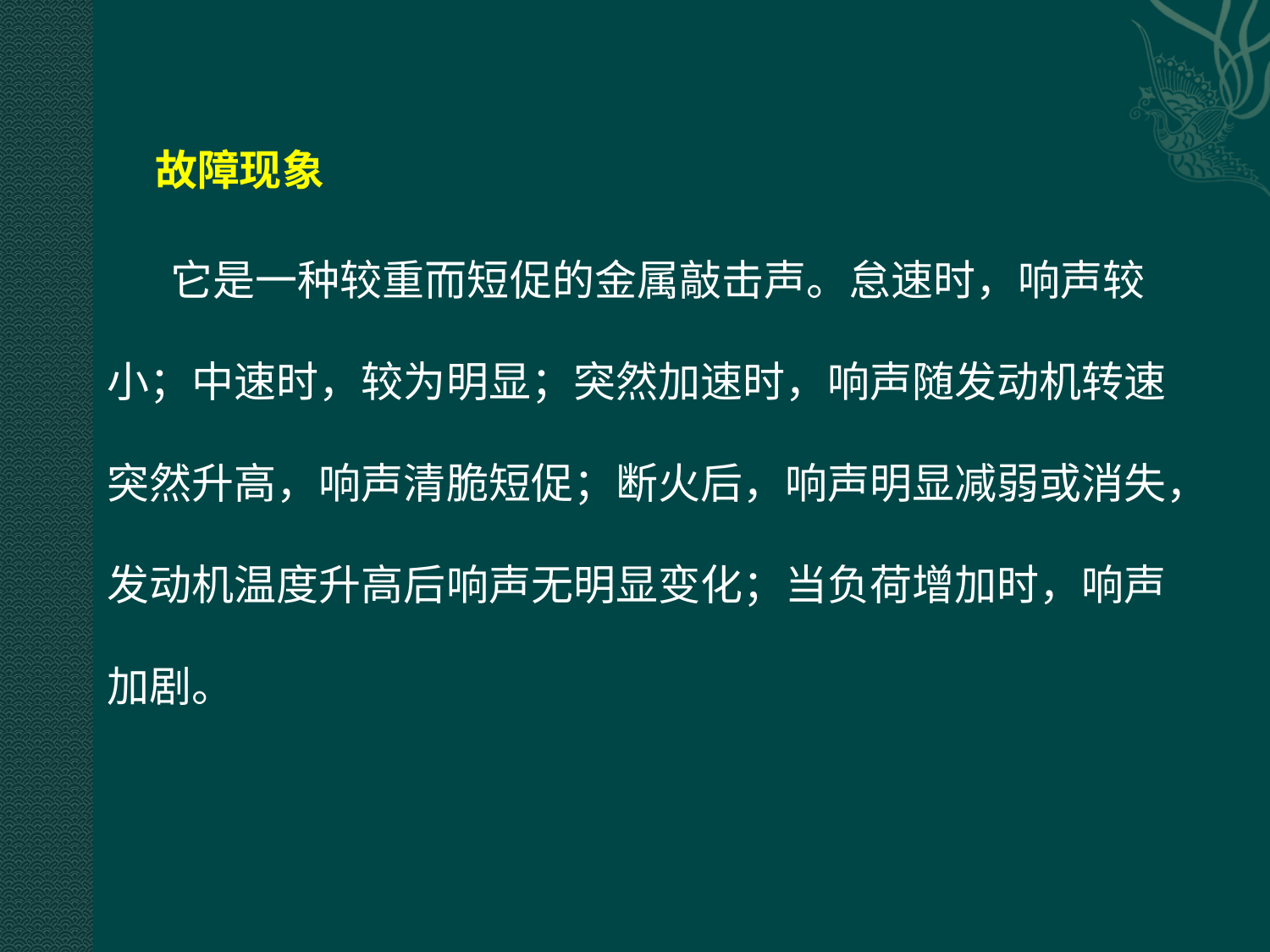

故障现象
它是一种较重而短促的金属敲击声。怠速时，响声较小；中速时，较为明显；突然加速时，响声随发动机转速突然升高，响声清脆短促；断火后，响声明显减弱或消失，发动机温度升高后响声无明显变化；当负荷增加时，响声加剧。